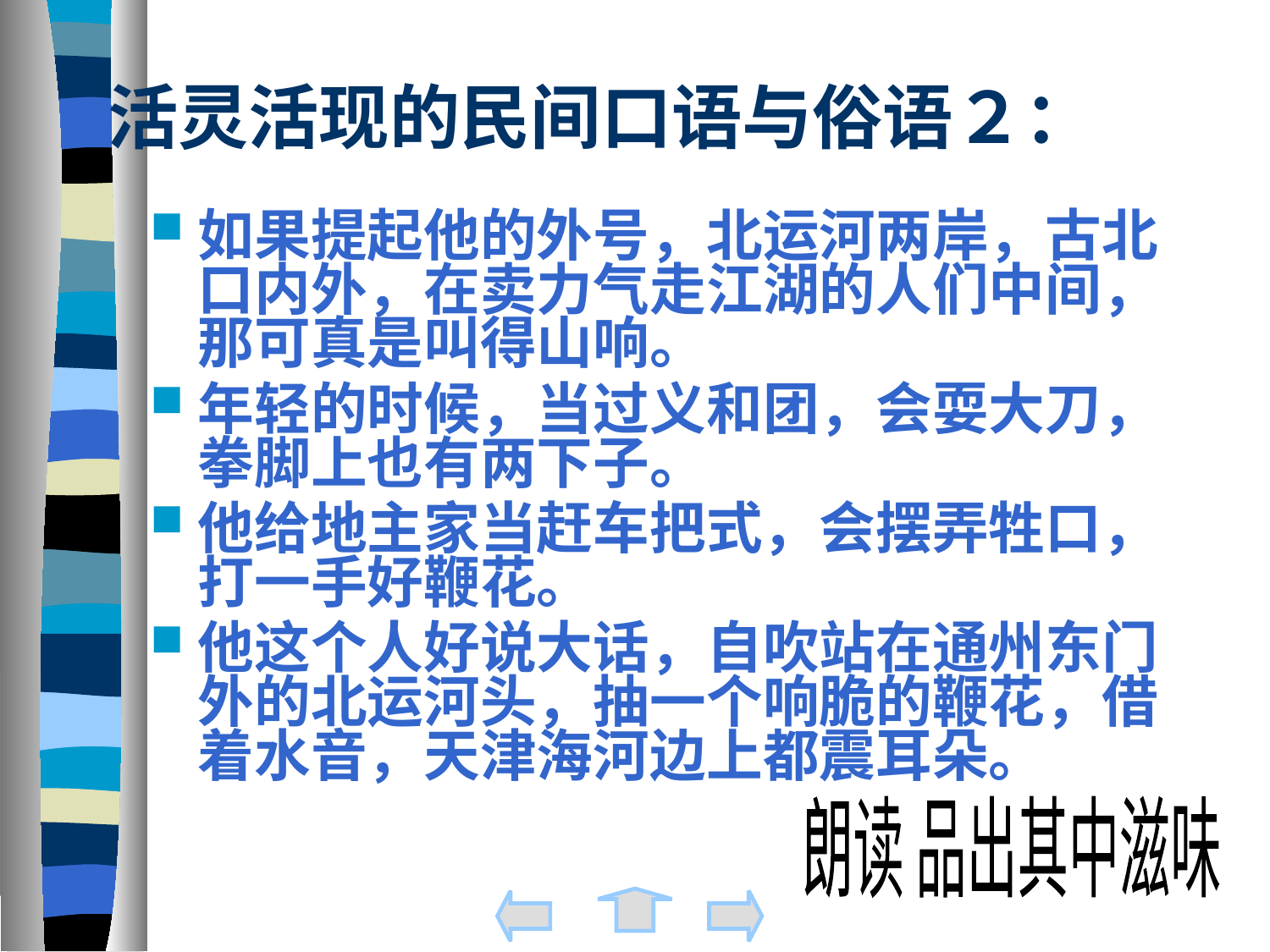

# 活灵活现的民间口语与俗语２：
如果提起他的外号，北运河两岸，古北口内外，在卖力气走江湖的人们中间，那可真是叫得山响。
年轻的时候，当过义和团，会耍大刀，拳脚上也有两下子。
他给地主家当赶车把式，会摆弄牲口，打一手好鞭花。
他这个人好说大话，自吹站在通州东门外的北运河头，抽一个响脆的鞭花，借着水音，天津海河边上都震耳朵。
朗读 品出其中滋味